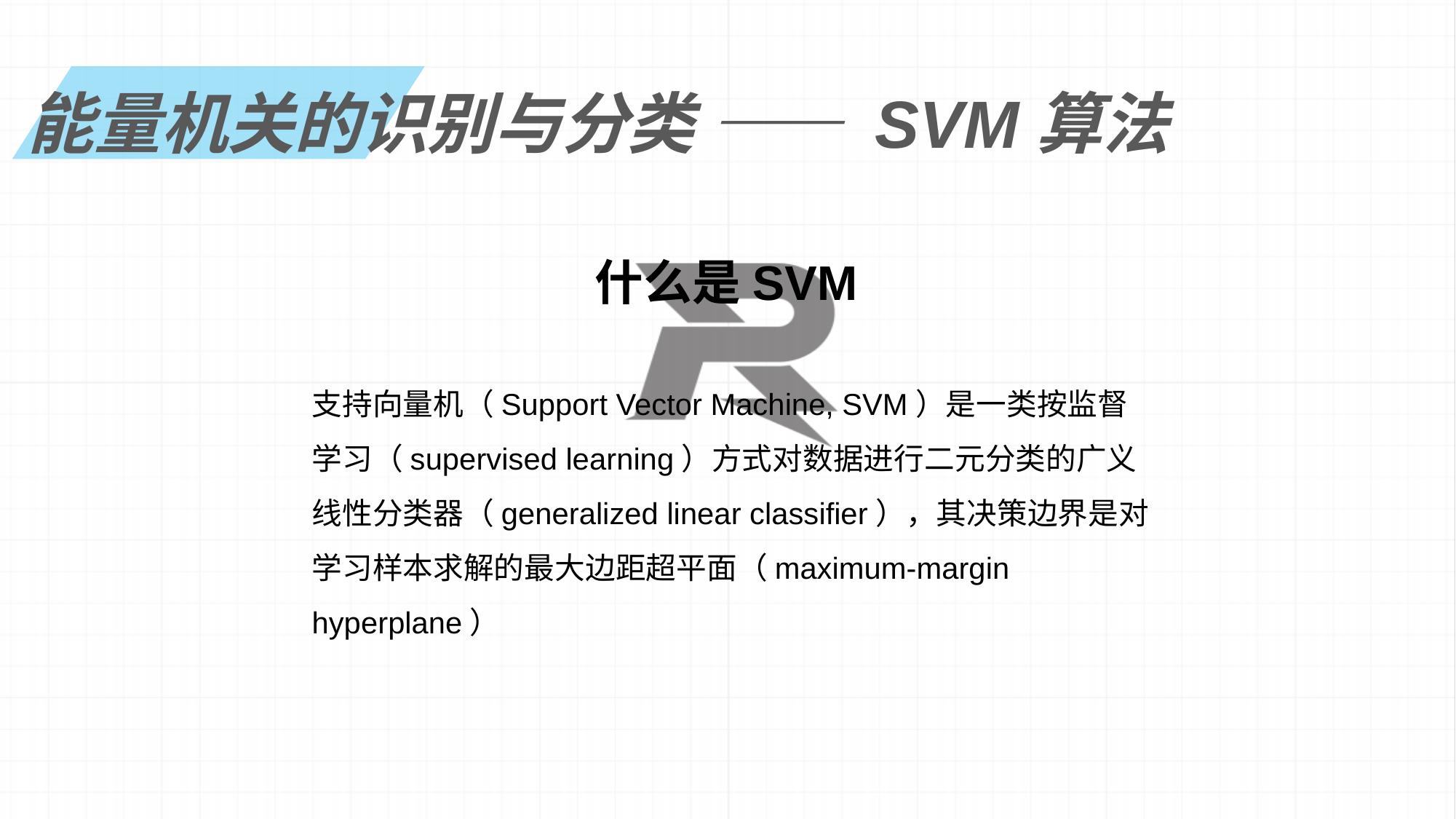

能量机关的识别与分类 —— SVM算法

什么是SVM
支持向量机（Support Vector Machine, SVM）是一类按监督学习（supervised learning）方式对数据进行二元分类的广义线性分类器（generalized linear classifier），其决策边界是对学习样本求解的最大边距超平面（maximum-margin hyperplane）